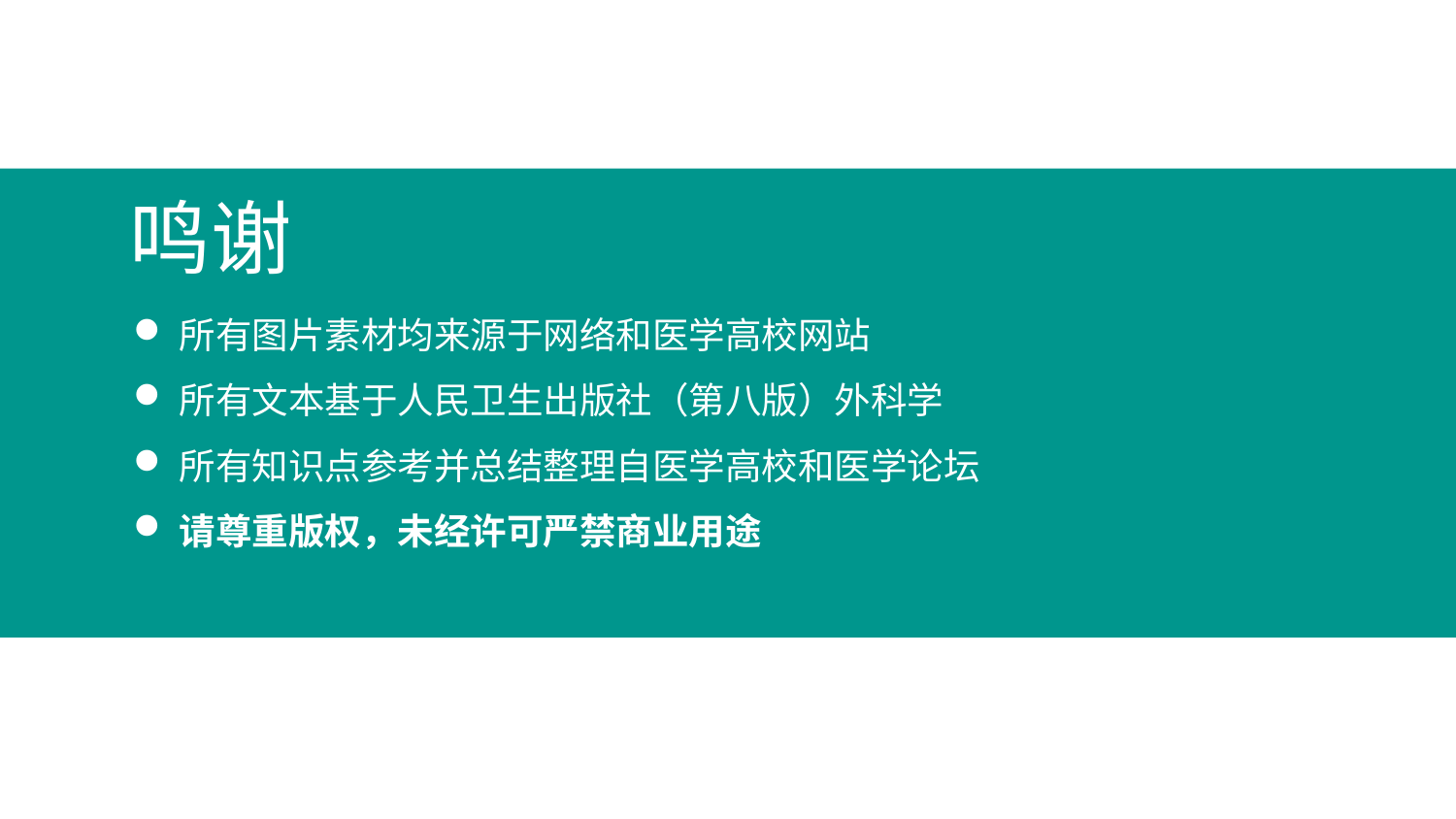

鸣谢
所有图片素材均来源于网络和医学高校网站
所有文本基于人民卫生出版社（第八版）外科学
所有知识点参考并总结整理自医学高校和医学论坛
请尊重版权，未经许可严禁商业用途